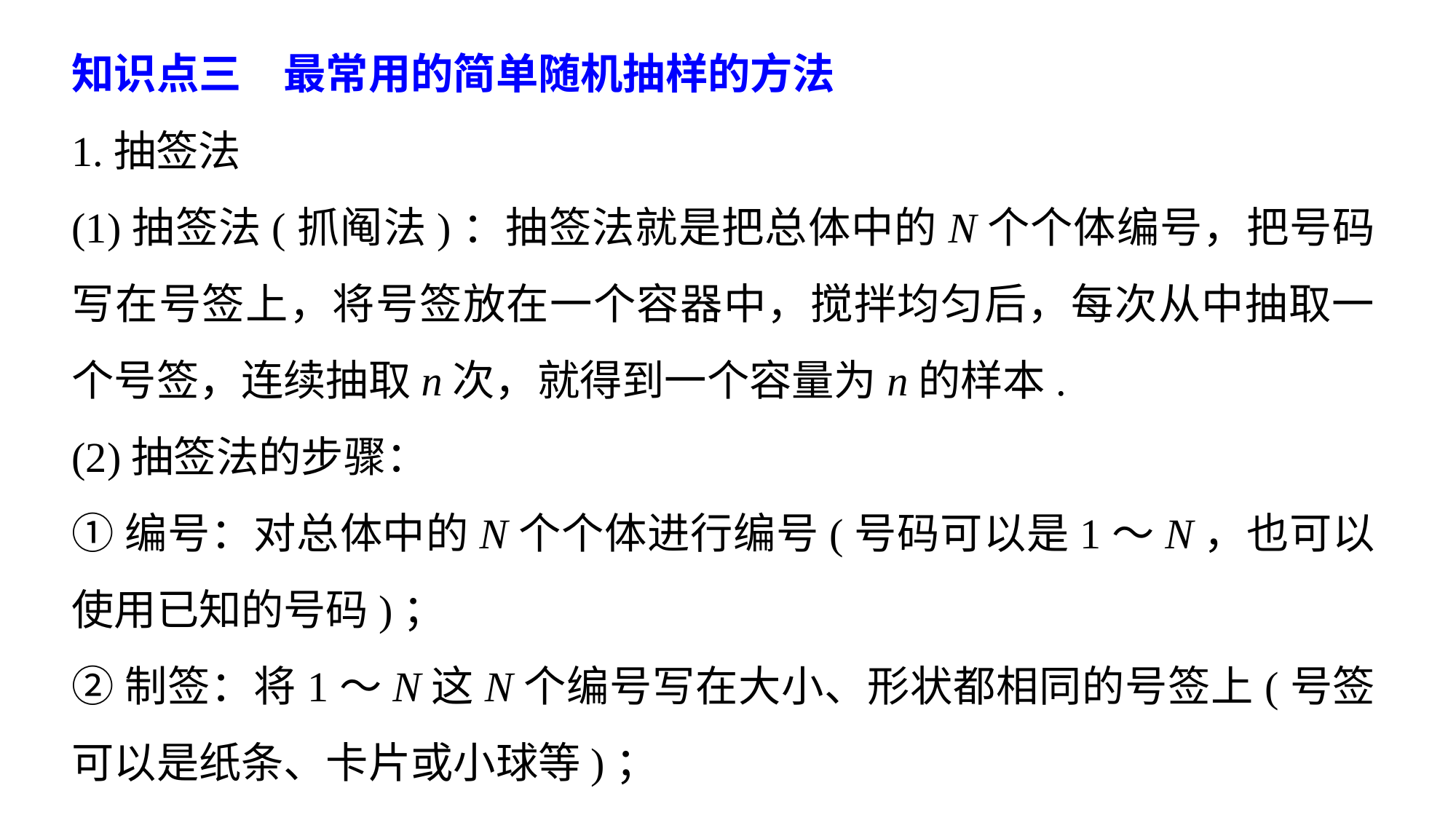

知识点三　最常用的简单随机抽样的方法
1.抽签法
(1)抽签法(抓阄法)：抽签法就是把总体中的N个个体编号，把号码写在号签上，将号签放在一个容器中，搅拌均匀后，每次从中抽取一个号签，连续抽取n次，就得到一个容量为n的样本.
(2)抽签法的步骤：
①编号：对总体中的N个个体进行编号(号码可以是1～N，也可以使用已知的号码)；
②制签：将1～N这N个编号写在大小、形状都相同的号签上(号签可以是纸条、卡片或小球等)；